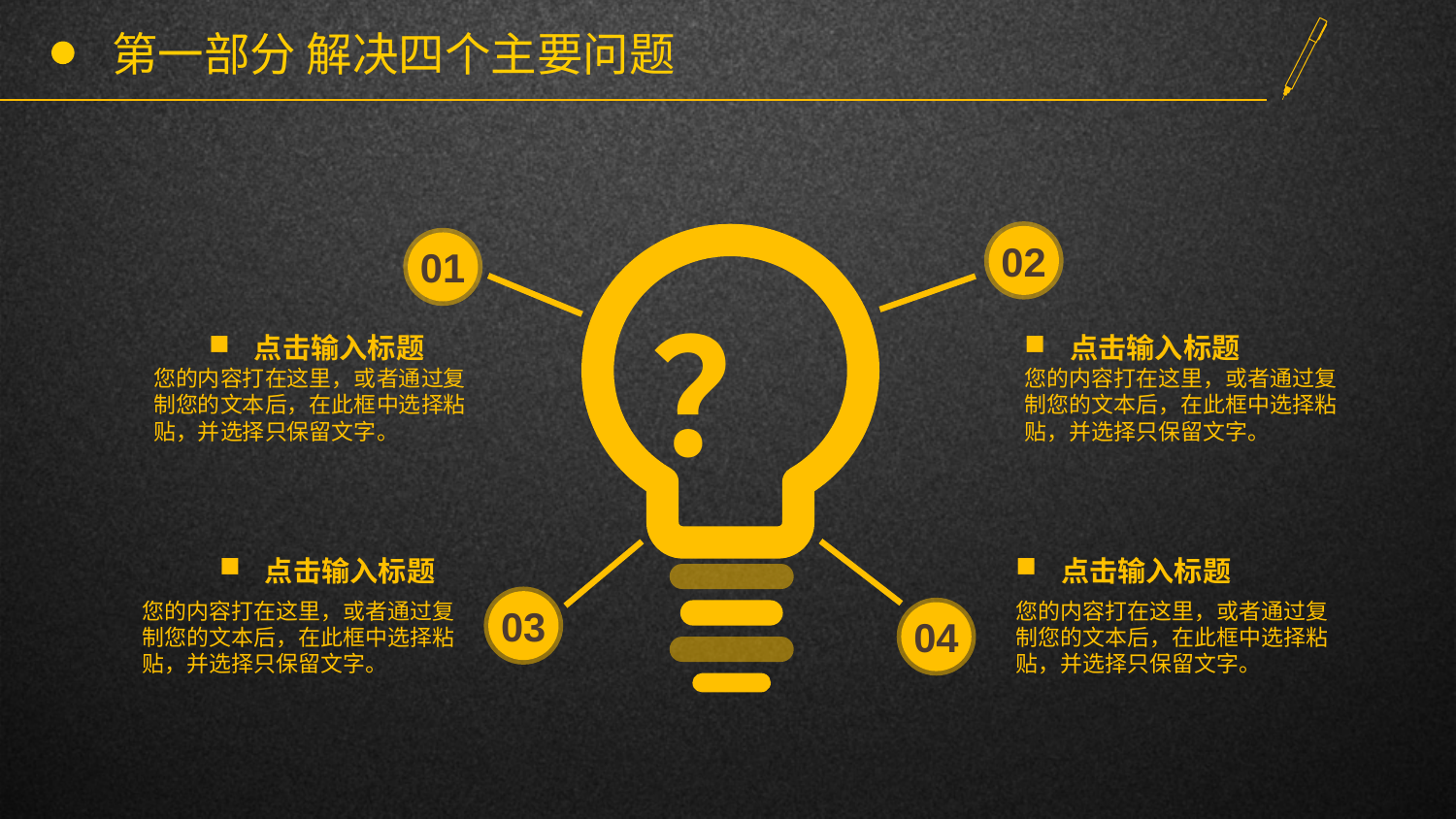

# 第一部分 解决四个主要问题
02
01
？

点击输入标题
点击输入标题
您的内容打在这里，或者通过复制您的文本后，在此框中选择粘贴，并选择只保留文字。

您的内容打在这里，或者通过复制您的文本后，在此框中选择粘贴，并选择只保留文字。

点击输入标题
点击输入标题
03
您的内容打在这里，或者通过复制您的文本后，在此框中选择粘贴，并选择只保留文字。

您的内容打在这里，或者通过复制您的文本后，在此框中选择粘贴，并选择只保留文字。

04